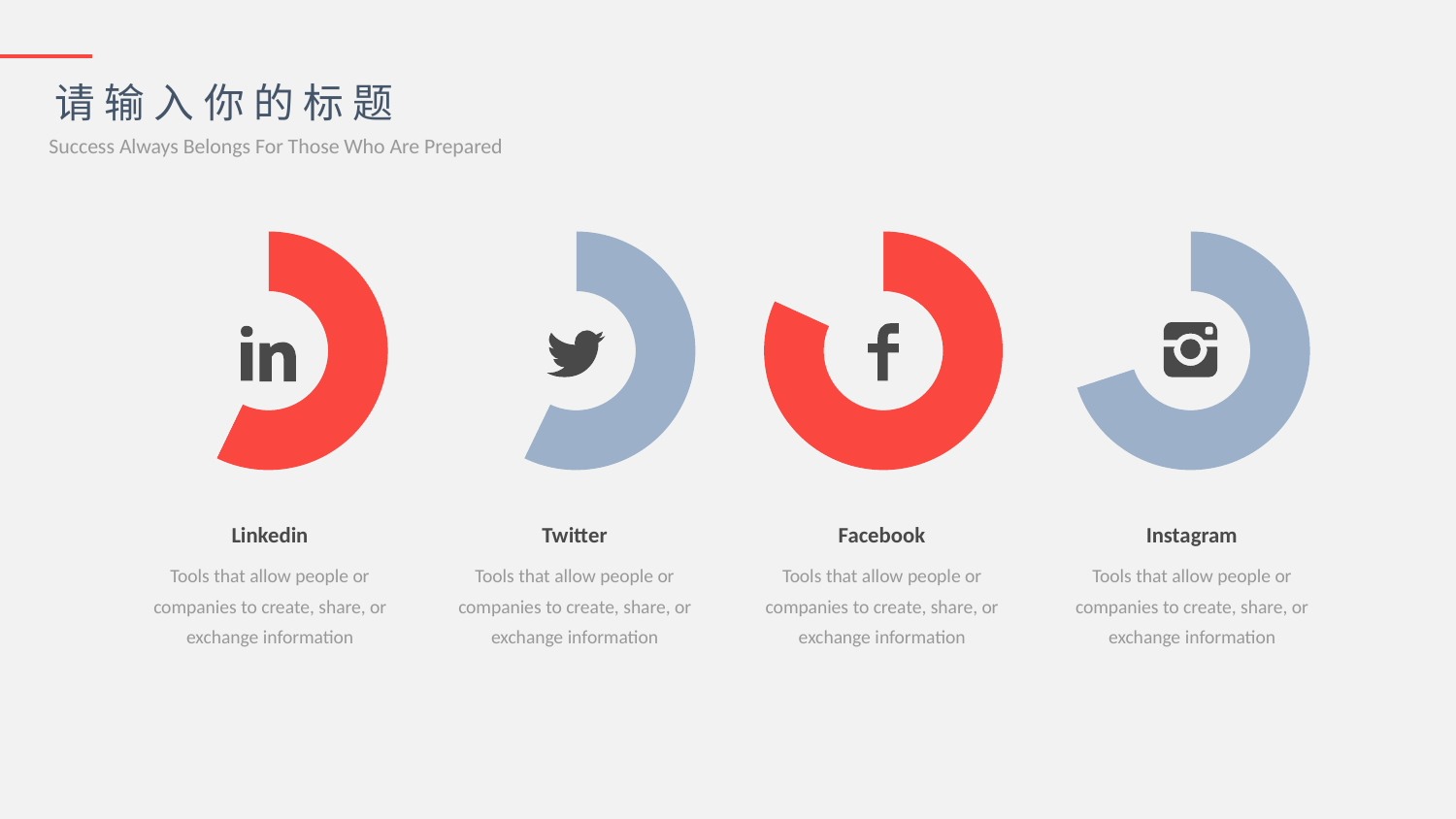

请输入你的标题
Success Always Belongs For Those Who Are Prepared

### Chart

| Category |  |
|---|---|
| 1st Qtr | 4.0 |
| 2nd Qtr | 3.0 |

### Chart

| Category |  |
|---|---|
| 1st Qtr | 4.0 |
| 2nd Qtr | 3.0 |

### Chart

| Category |  |
|---|---|
| 1st Qtr | 9.0 |
| 2nd Qtr | 2.0 |

### Chart

| Category |  |
|---|---|
| 1st Qtr | 7.0 |
| 2nd Qtr | 3.0 |

Linkedin
Twitter
Facebook
Instagram
Tools that allow people or companies to create, share, or exchange information
Tools that allow people or companies to create, share, or exchange information
Tools that allow people or companies to create, share, or exchange information
Tools that allow people or companies to create, share, or exchange information